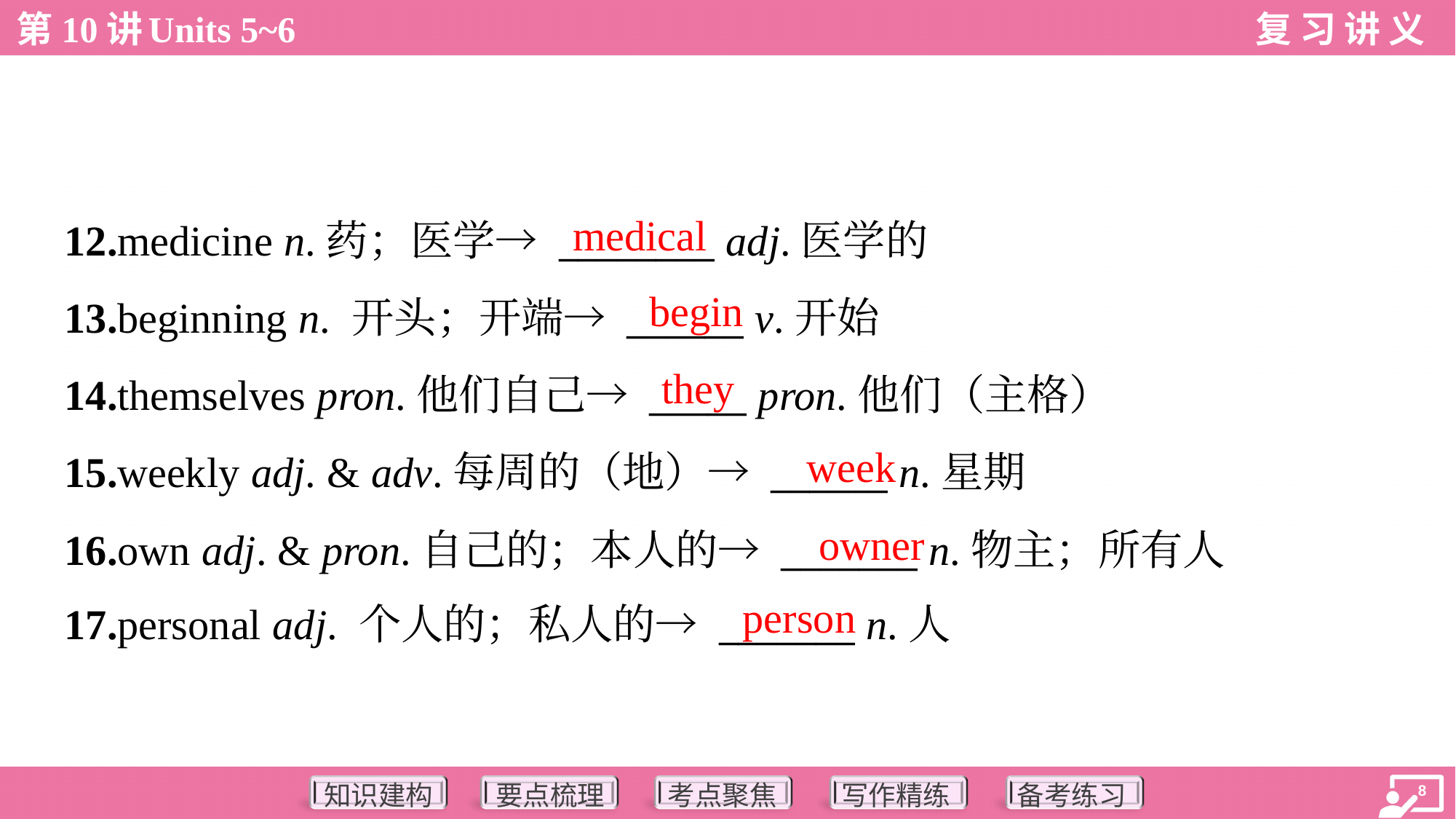

medical
12.medicine n.药；医学→ ________ adj.医学的
13.beginning n. 开头；开端→ ______ v.开始
14.themselves pron.他们自己→ _____ pron.他们（主格）
15.weekly adj. & adv.每周的（地）→ ______ n.星期
16.own adj. & pron.自己的；本人的→ _______ n.物主；所有人
17.personal adj. 个人的；私人的→ _______ n.人
begin
they
week
owner
person